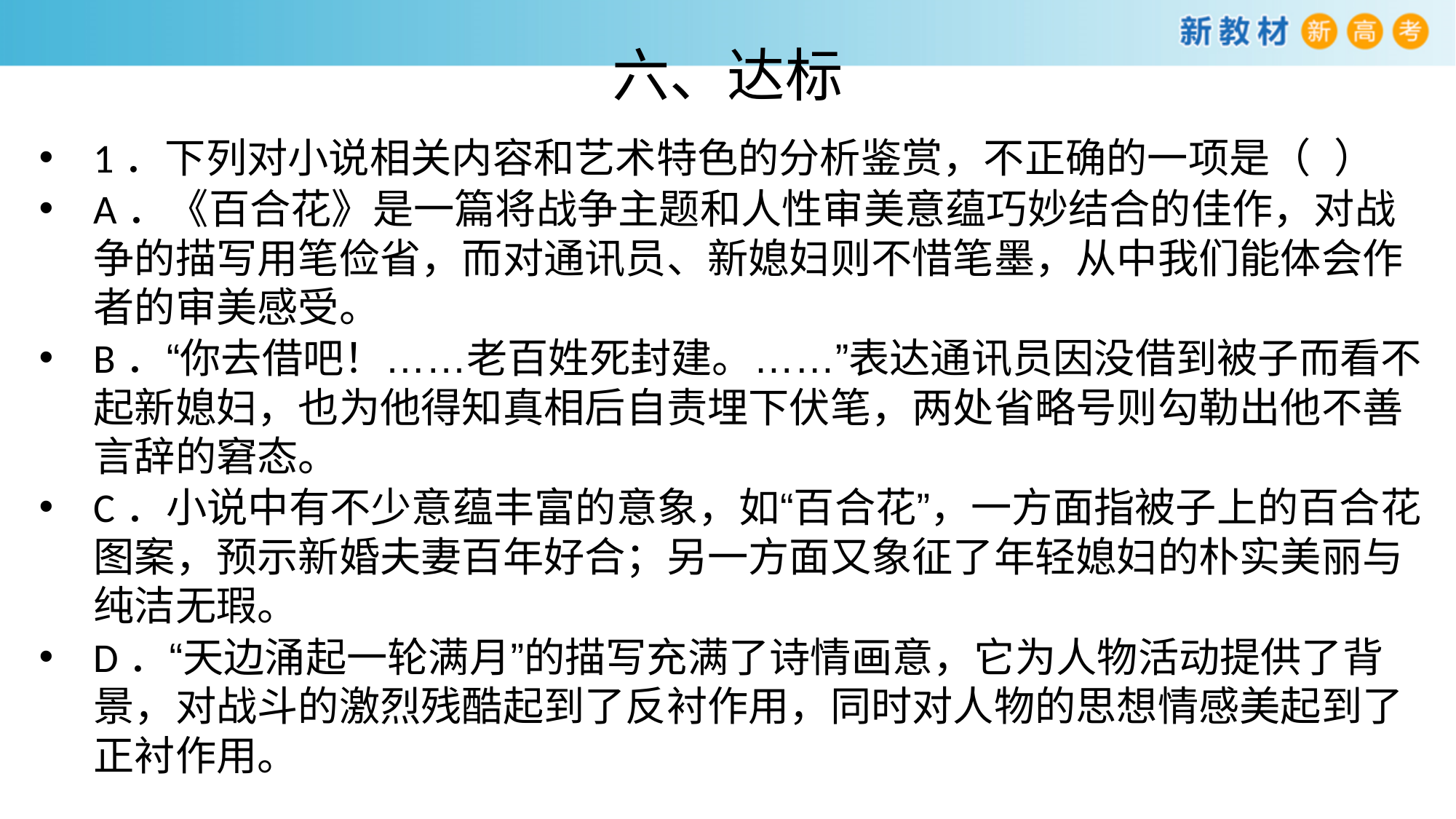

# 六、达标
1．下列对小说相关内容和艺术特色的分析鉴赏，不正确的一项是（  ）
A．《百合花》是一篇将战争主题和人性审美意蕴巧妙结合的佳作，对战争的描写用笔俭省，而对通讯员、新媳妇则不惜笔墨，从中我们能体会作者的审美感受。
B．“你去借吧！……老百姓死封建。……”表达通讯员因没借到被子而看不起新媳妇，也为他得知真相后自责埋下伏笔，两处省略号则勾勒出他不善言辞的窘态。
C．小说中有不少意蕴丰富的意象，如“百合花”，一方面指被子上的百合花图案，预示新婚夫妻百年好合；另一方面又象征了年轻媳妇的朴实美丽与纯洁无瑕。
D．“天边涌起一轮满月”的描写充满了诗情画意，它为人物活动提供了背景，对战斗的激烈残酷起到了反衬作用，同时对人物的思想情感美起到了正衬作用。